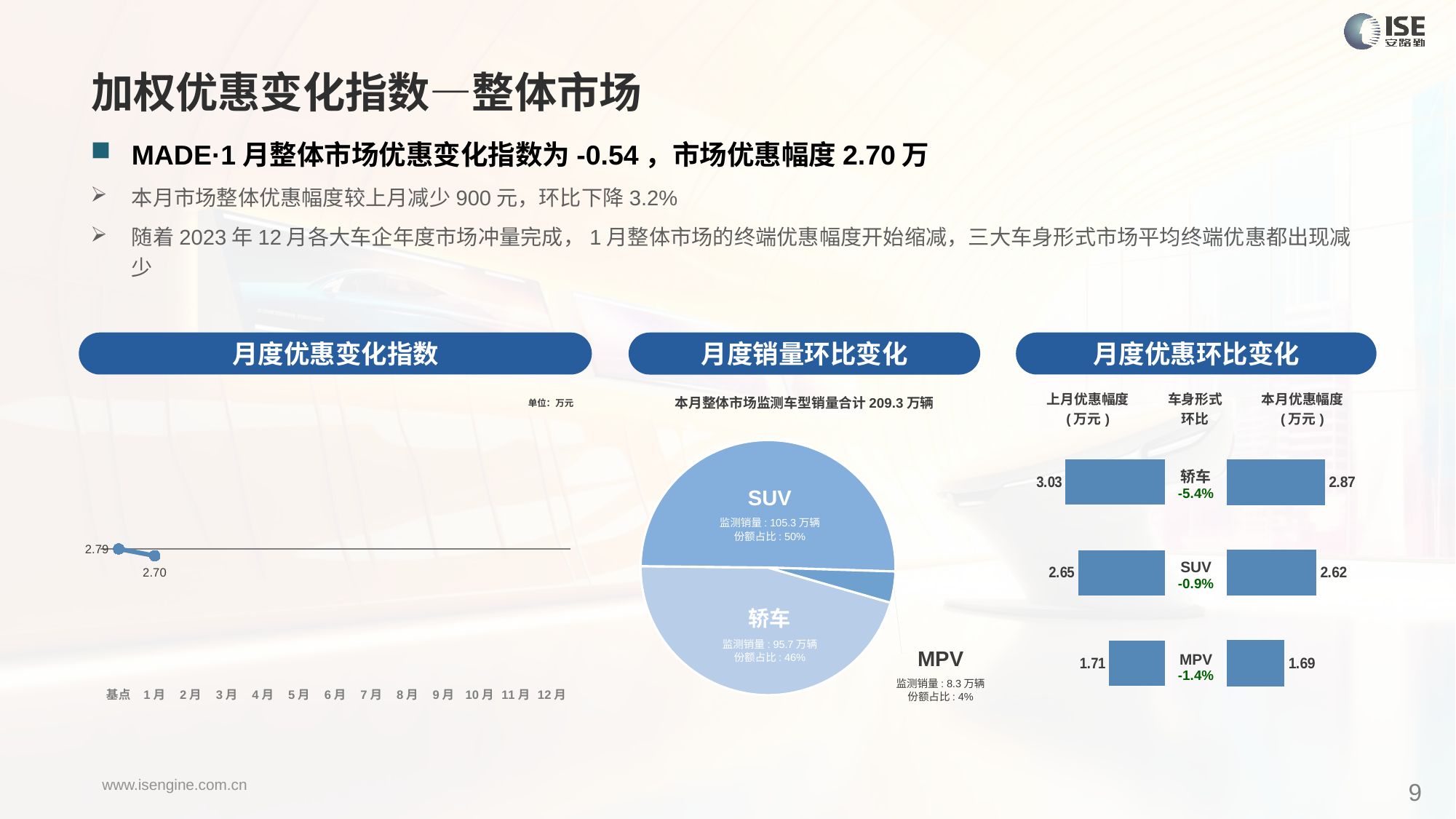

加权优惠变化指数—整体市场
MADE·1月整体市场优惠变化指数为-0.54，市场优惠幅度2.70万
本月市场整体优惠幅度较上月减少900元，环比下降3.2%
随着2023年12月各大车企年度市场冲量完成，1月整体市场的终端优惠幅度开始缩减，三大车身形式市场平均终端优惠都出现减少
月度优惠变化指数

月度优惠环比变化

月度销量环比变化

### Chart

| Category | Y2024 |
|---|---|
| 基点 | 0.0 |
| 1月 | -0.5377555543318082 |
| 2月 | None |
| 3月 | None |
| 4月 | None |
| 5月 | None |
| 6月 | None |
| 7月 | None |
| 8月 | None |
| 9月 | None |
| 10月 | None |
| 11月 | None |
| 12月 | None |
本月整体市场监测车型销量合计209.3万辆
| 上月优惠幅度 (万元) | 车身形式 环比 | 本月优惠幅度 (万元) |
| --- | --- | --- |
单位：万元

### Chart

| Category | 车身市场 |
|---|---|
| 轿车 | 957325.0 |
| SUV | 1053381.0 |
| MPV | 82715.0 |
| 轿车 -5.4% |
| --- |
| SUV -0.9% |
| MPV -1.4% |

### Chart

| Category | 成交均价 |
|---|---|
| 轿车 | 3.03 |
| SUV | 2.65 |
| MPV | 1.71 |

### Chart

| Category | 成交均价 |
|---|---|
| 轿车 | 2.8672537072741955 |
| SUV | 2.6216625260217055 |
| MPV | 1.6903365650046154 |
SUV
监测销量: 105.3万辆
份额占比: 50%
轿车
监测销量: 95.7万辆
份额占比: 46%
MPV
监测销量: 8.3万辆
份额占比: 4%
9